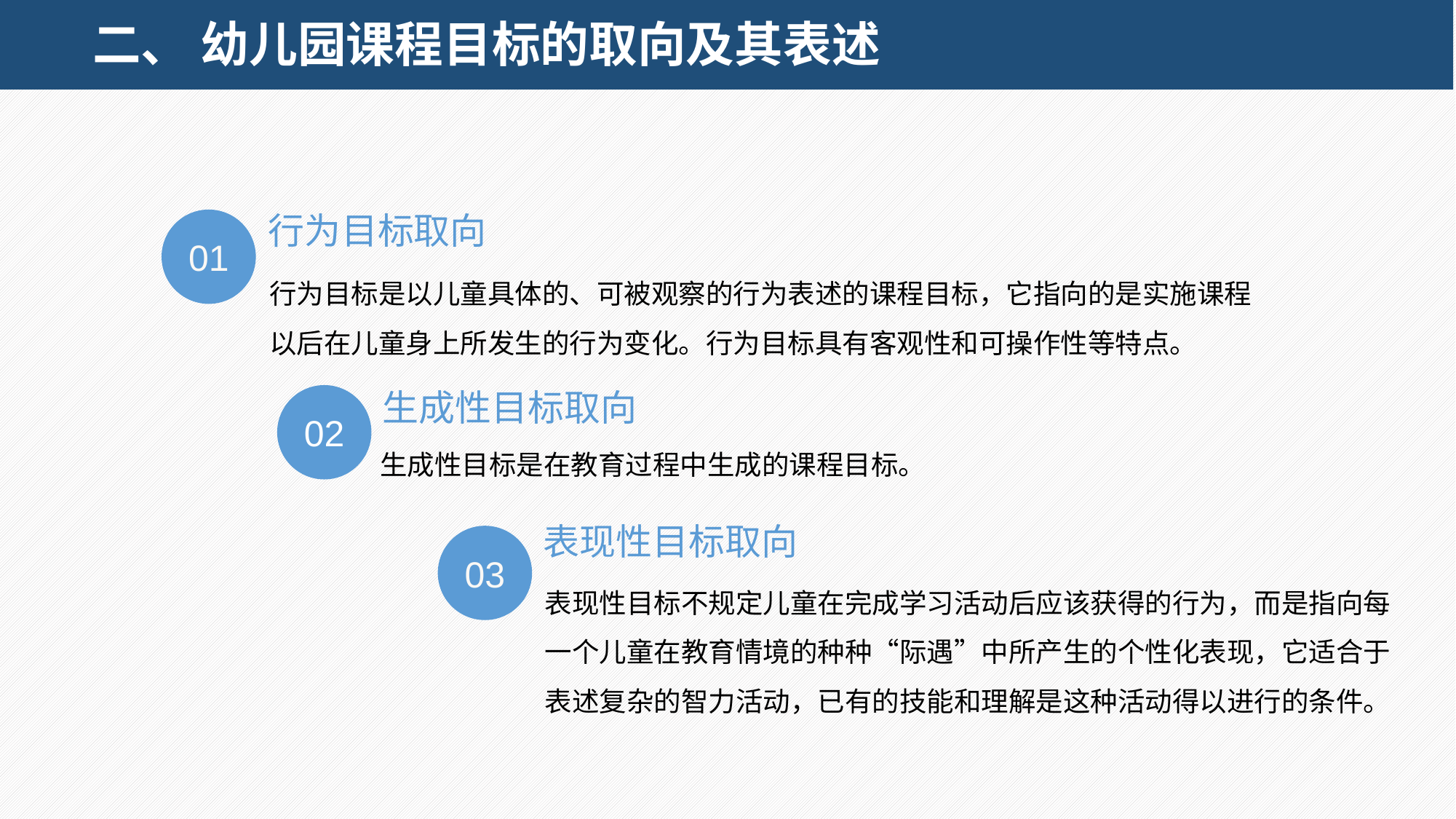

# 二、 幼儿园课程目标的取向及其表述
行为目标取向
01
行为目标是以儿童具体的、可被观察的行为表述的课程目标，它指向的是实施课程以后在儿童身上所发生的行为变化。行为目标具有客观性和可操作性等特点。
生成性目标取向
02
生成性目标是在教育过程中生成的课程目标。
表现性目标取向
03
表现性目标不规定儿童在完成学习活动后应该获得的行为，而是指向每一个儿童在教育情境的种种“际遇”中所产生的个性化表现，它适合于表述复杂的智力活动，已有的技能和理解是这种活动得以进行的条件。